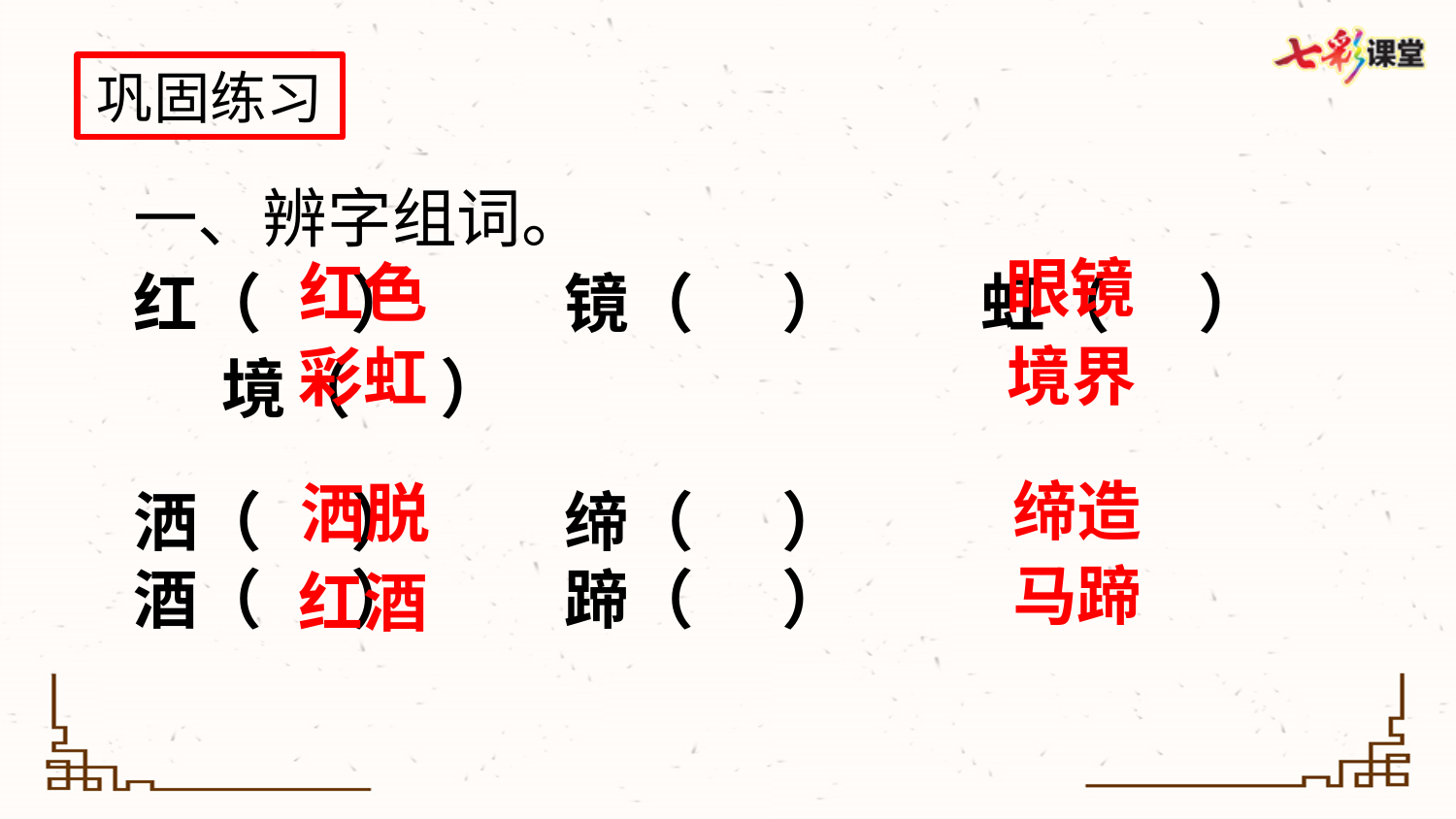

巩固练习
一、辨字组词。
红（      ）          镜（      ）         虹（      ）          境（      ）

洒（      ）          缔（      ）
酒（      ）          蹄（      ）
眼镜
红色
境界
彩虹
缔造
洒脱
马蹄
红酒